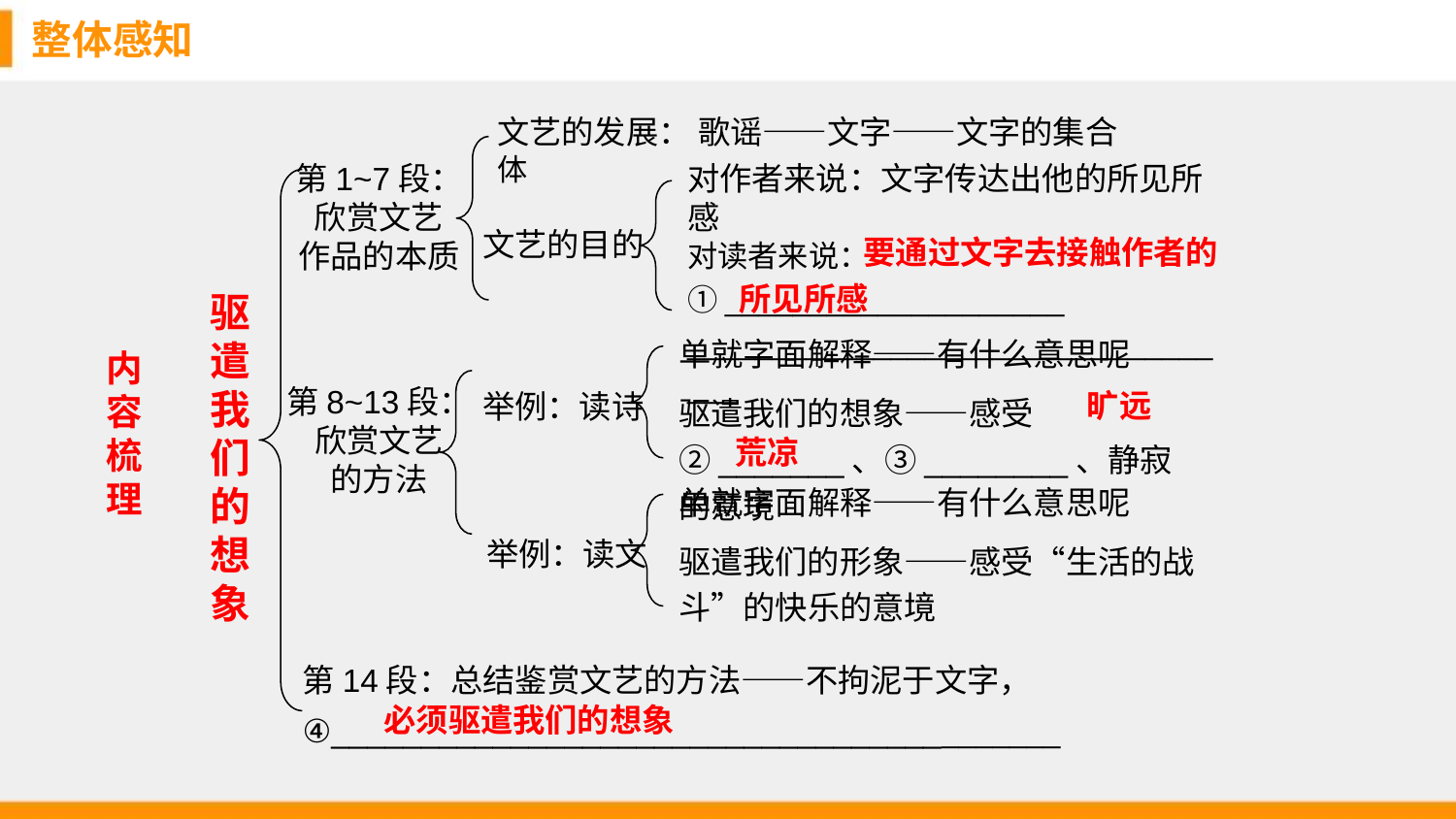

整体感知
文艺的发展： 歌谣——文字——文字的集合体

对作者来说：文字传达出他的所见所感
第1~7段：
欣赏文艺
作品的本质

文艺的目的
                要通过文字去接触作者的所见所感
对读者来说：①____________________
__________________________________
驱
遣
我
们
的
想
象
单就字面解释——有什么意思呢
内容梳理

第8~13段：
欣赏文艺
的方法
驱遣我们的想象——感受②_______、③________、静寂的意境
旷远
举例：读诗
荒凉
单就字面解释——有什么意思呢

驱遣我们的形象——感受“生活的战斗”的快乐的意境
举例：读文
第14段：总结鉴赏文艺的方法——不拘泥于文字，
④_________________________________________
必须驱遣我们的想象